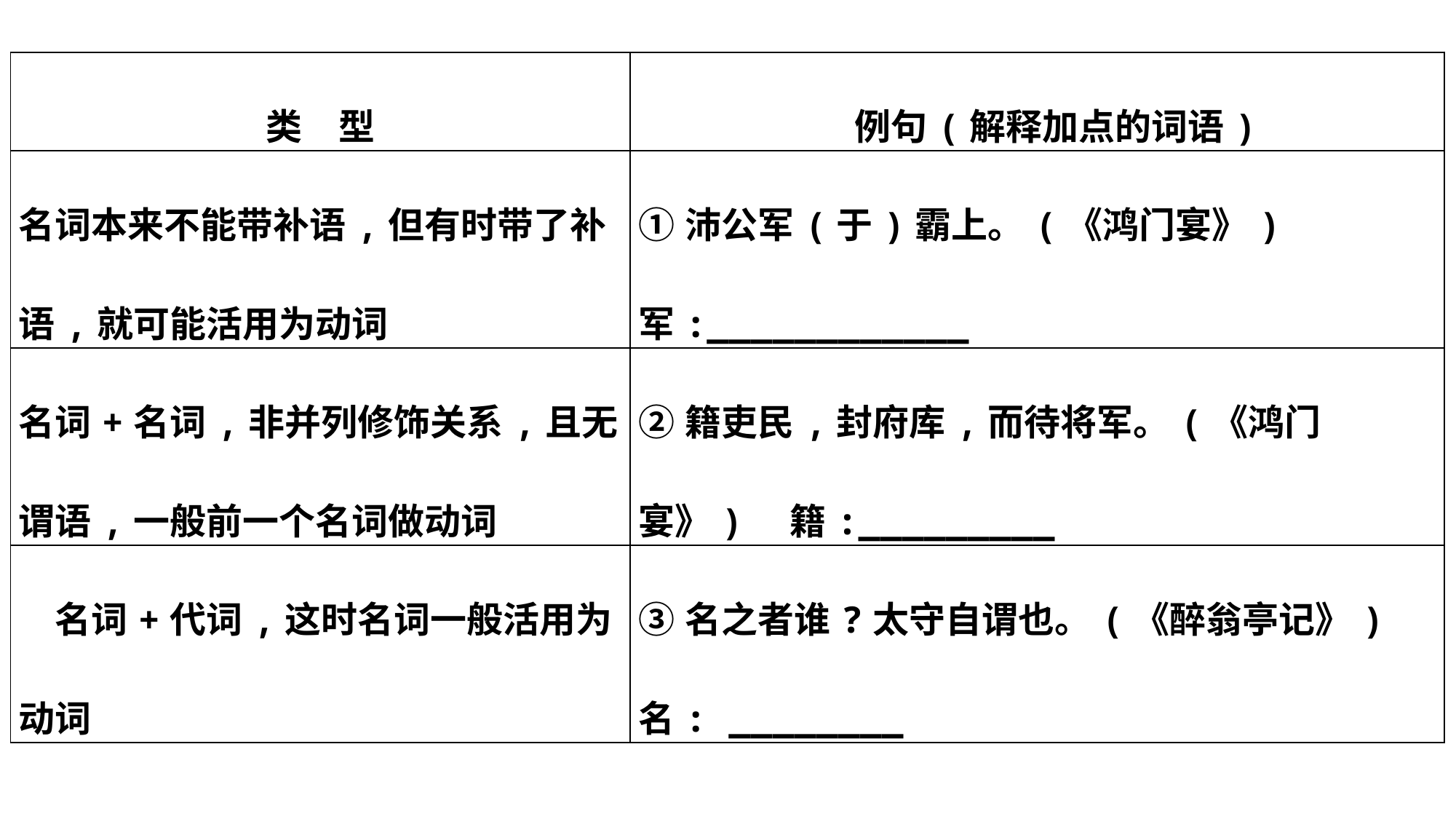

| 类　型 | 例句(解释加点的词语) |
| --- | --- |
| 名词本来不能带补语,但有时带了补语,就可能活用为动词 | ①沛公军(于)霸上。(《鸿门宴》)　军:\_\_\_\_\_\_\_\_\_\_\_\_ |
| 名词+名词,非并列修饰关系,且无谓语,一般前一个名词做动词 | ②籍吏民,封府库,而待将军。(《鸿门宴》)　籍:\_\_\_\_\_\_\_\_\_ |
| 名词+代词,这时名词一般活用为动词 | ③名之者谁?太守自谓也。(《醉翁亭记》)　名: \_\_\_\_\_\_\_\_ |